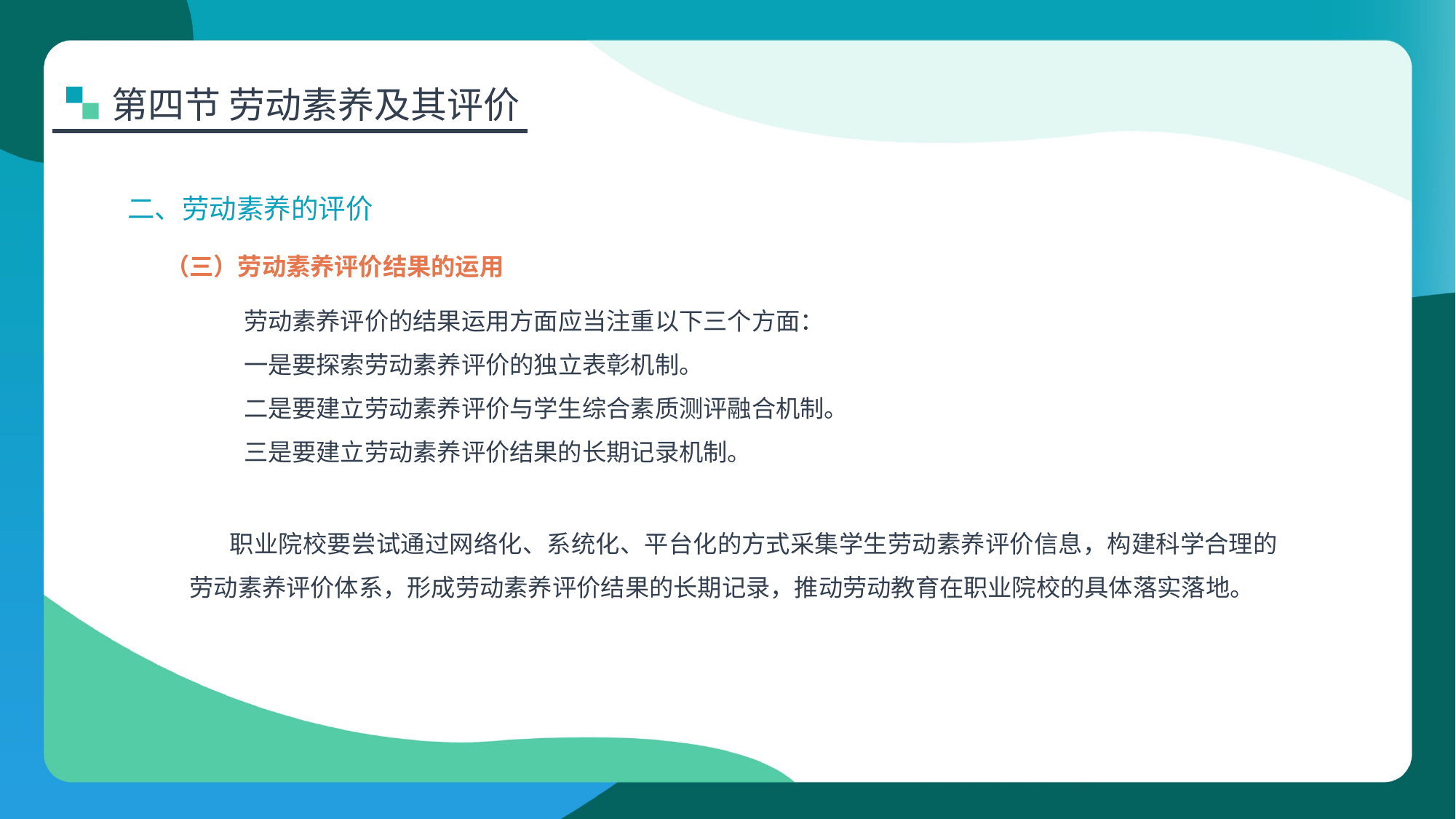

第四节 劳动素养及其评价

二、劳动素养的评价
（三）劳动素养评价结果的运用
劳动素养评价的结果运用方面应当注重以下三个方面：
一是要探索劳动素养评价的独立表彰机制。
二是要建立劳动素养评价与学生综合素质测评融合机制。
三是要建立劳动素养评价结果的长期记录机制。
      职业院校要尝试通过网络化、系统化、平台化的方式采集学生劳动素养评价信息，构建科学合理的劳动素养评价体系，形成劳动素养评价结果的长期记录，推动劳动教育在职业院校的具体落实落地。